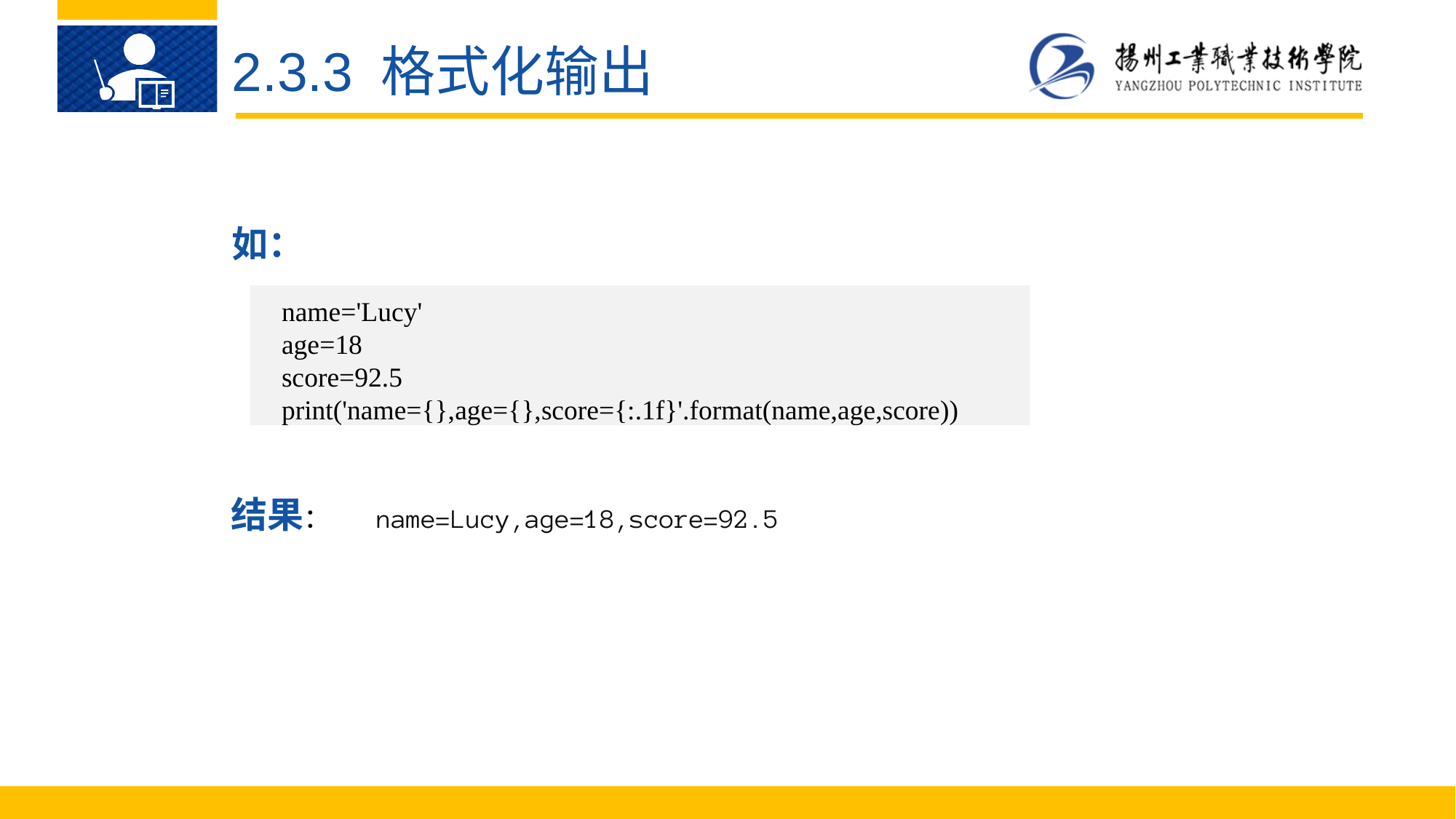

2.3.3 格式化输出
如：
name='Lucy'
age=18
score=92.5
print('name={},age={},score={:.1f}'.format(name,age,score))
结果：
name=Lucy,age=18,score=92.5